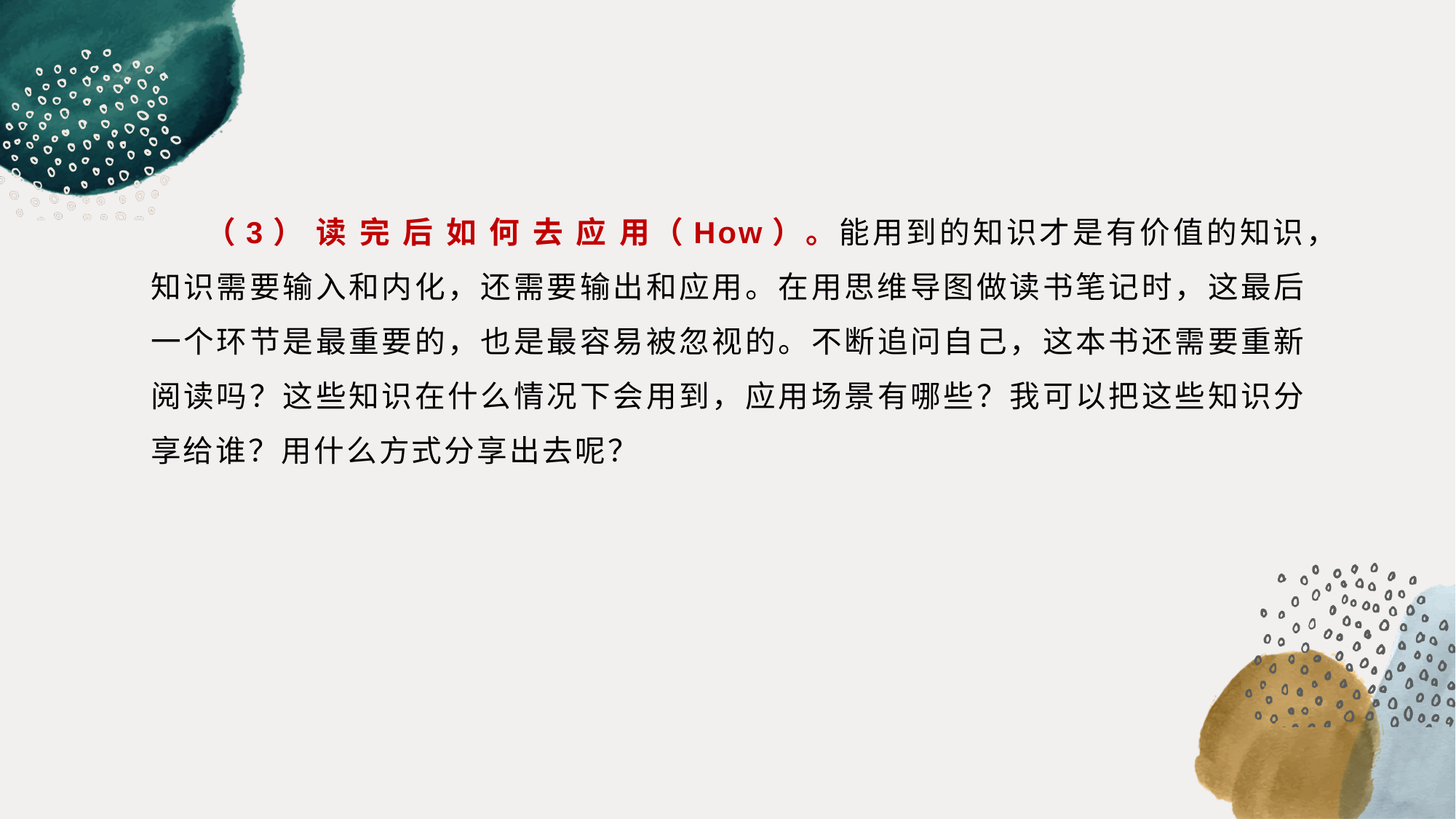

（3） 读 完 后 如 何 去 应 用（How）。能用到的知识才是有价值的知识，知识需要输入和内化，还需要输出和应用。在用思维导图做读书笔记时，这最后一个环节是最重要的，也是最容易被忽视的。不断追问自己，这本书还需要重新阅读吗？这些知识在什么情况下会用到，应用场景有哪些？我可以把这些知识分享给谁？用什么方式分享出去呢？